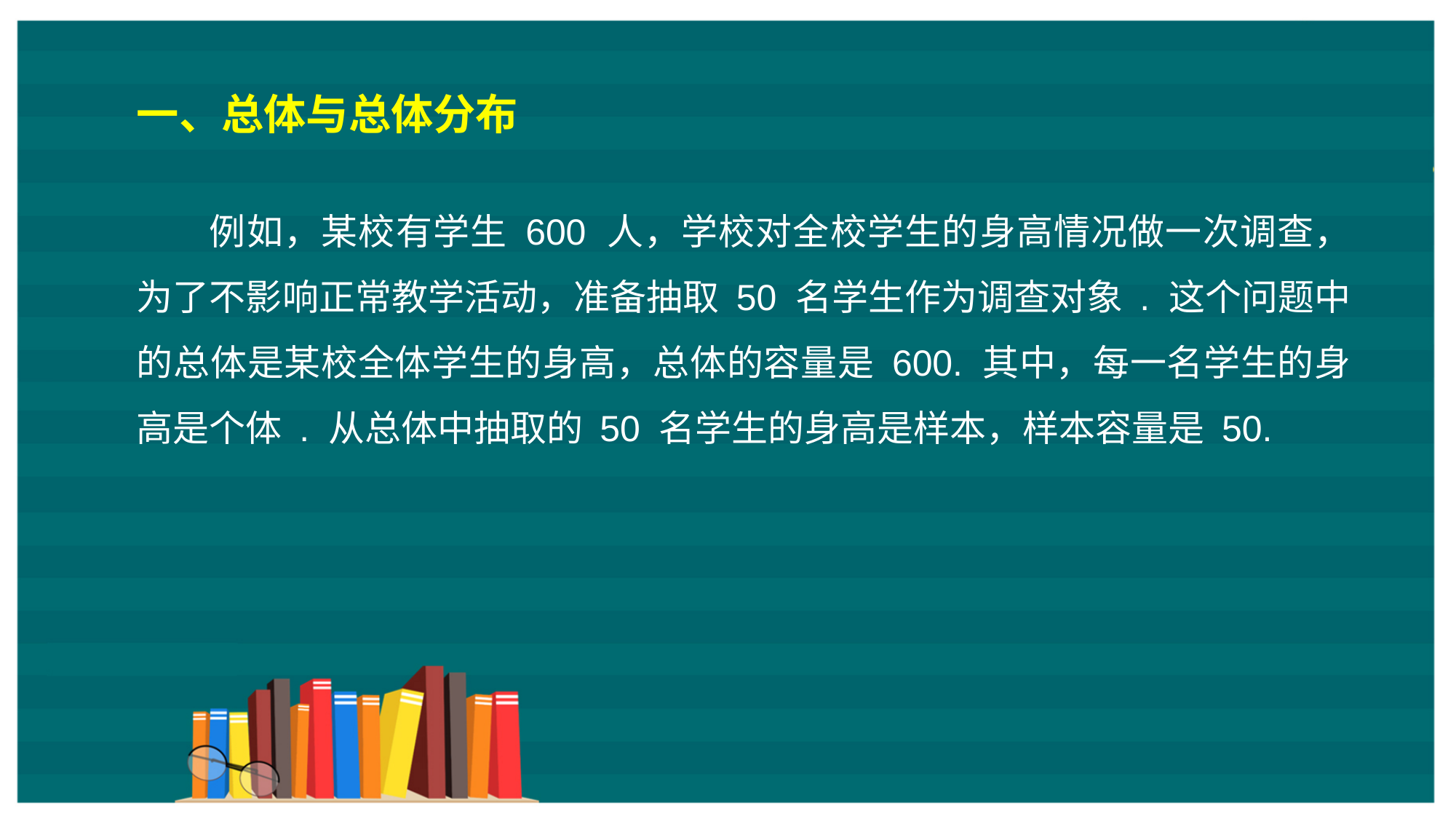

一、总体与总体分布
例如，某校有学生 600 人，学校对全校学生的身高情况做一次调查，为了不影响正常教学活动，准备抽取 50 名学生作为调查对象 . 这个问题中的总体是某校全体学生的身高，总体的容量是 600. 其中，每一名学生的身高是个体 . 从总体中抽取的 50 名学生的身高是样本，样本容量是 50.